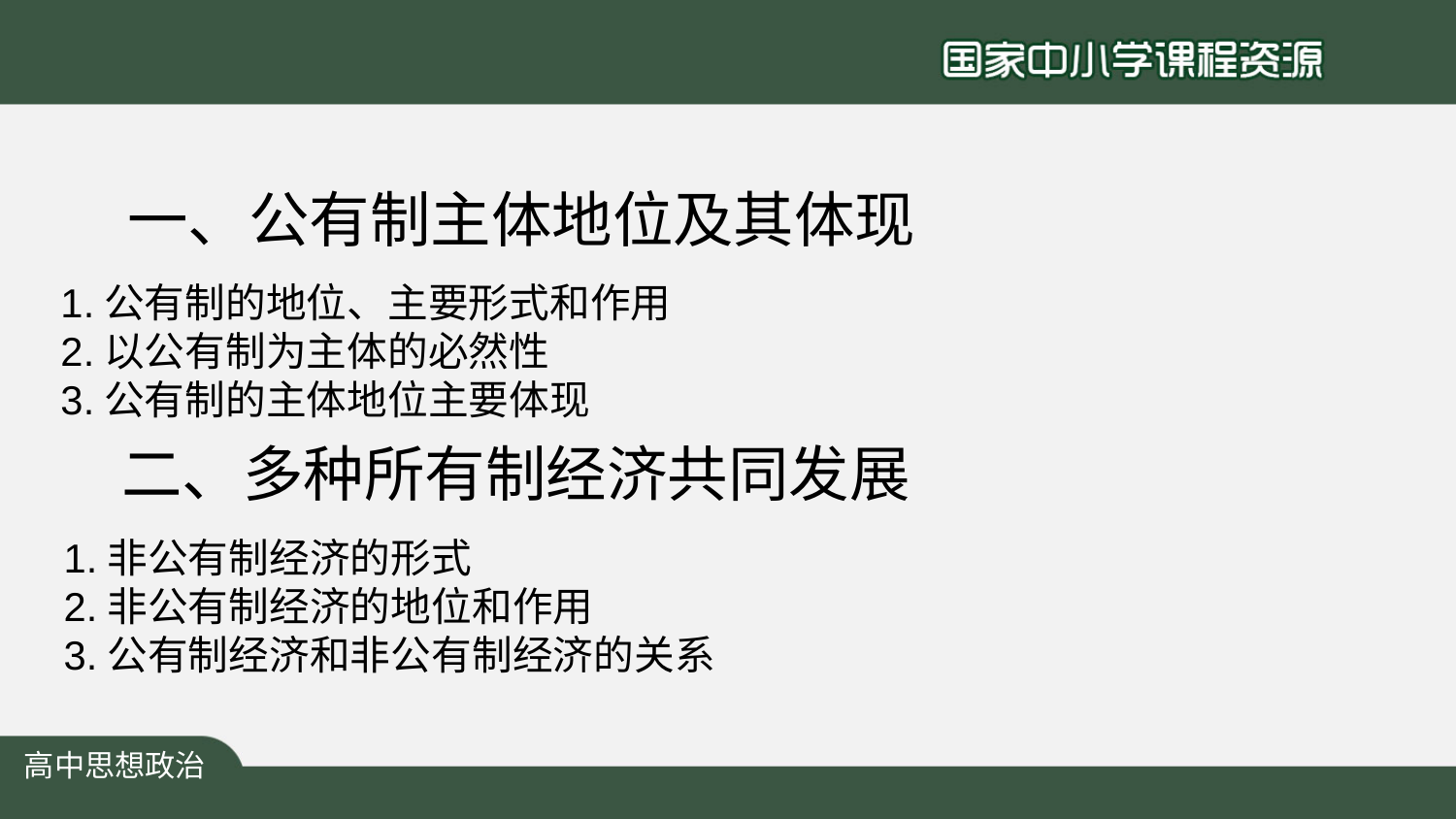

# 一、公有制主体地位及其体现
1.公有制的地位、主要形式和作用
2.以公有制为主体的必然性
3.公有制的主体地位主要体现
二、多种所有制经济共同发展
1.非公有制经济的形式
2.非公有制经济的地位和作用
3.公有制经济和非公有制经济的关系